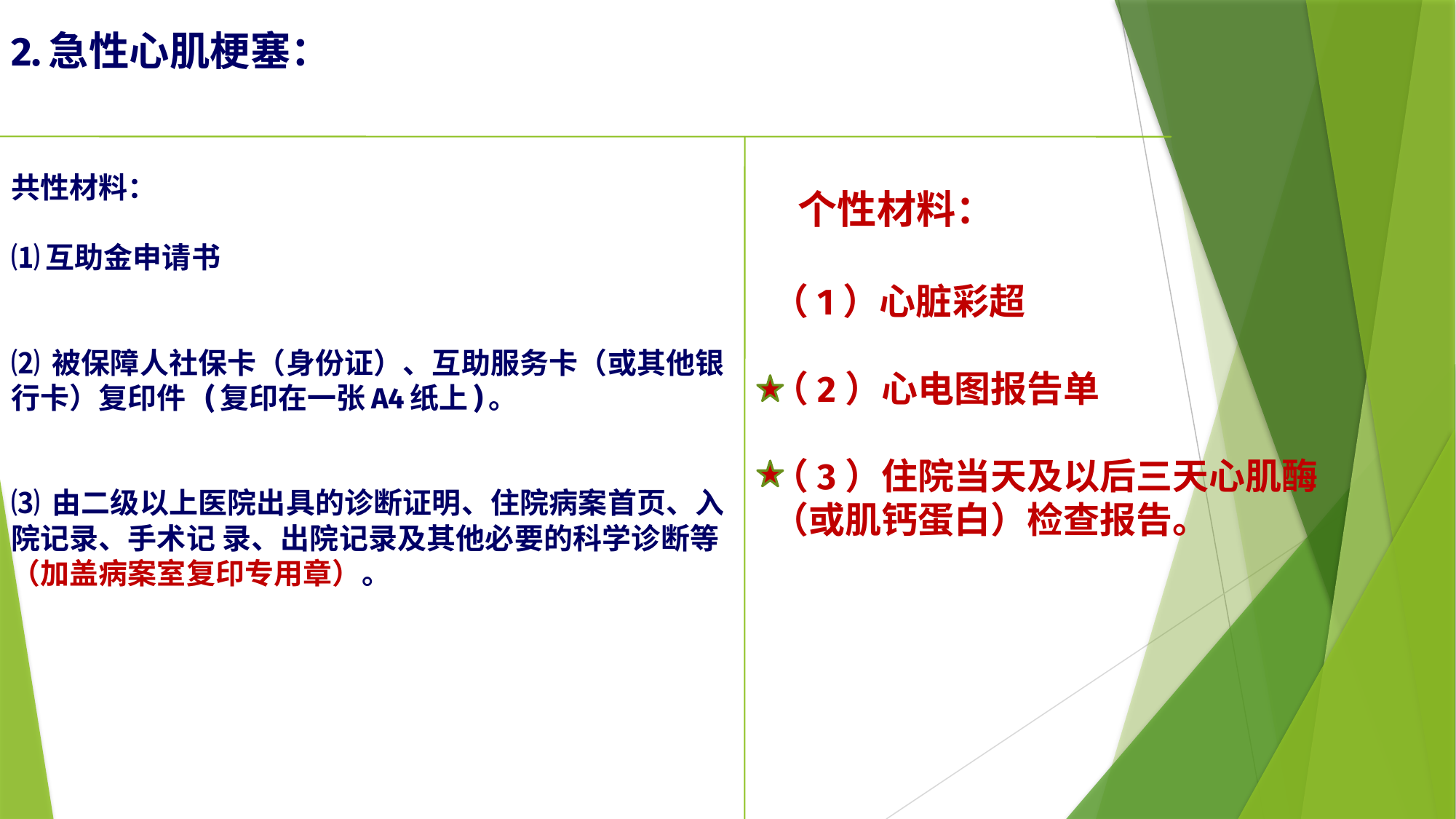

2.急性心肌梗塞：

共性材料：

⑴互助金申请书

⑵ 被保障人社保卡（身份证）、互助服务卡（或其他银行卡）复印件  (复印在一张A4纸上)。

⑶ 由二级以上医院出具的诊断证明、住院病案首页、入院记录、手术记 录、出院记录及其他必要的科学诊断等（加盖病案室复印专用章）。

个性材料：

（1）心脏彩超

（2）心电图报告单

（3）住院当天及以后三天心肌酶     （或肌钙蛋白）检查报告。